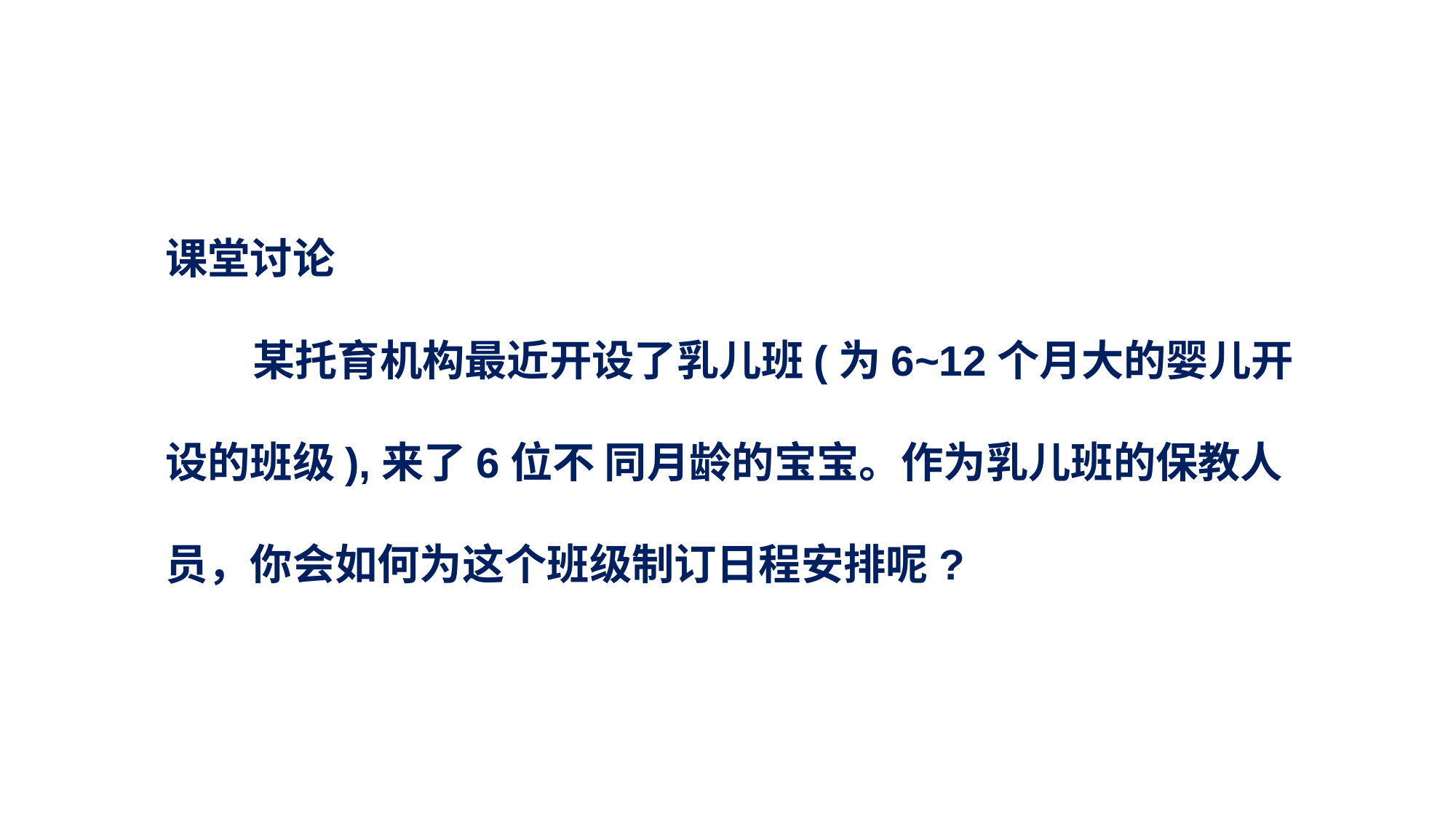

课堂讨论
        某托育机构最近开设了乳儿班(为6~12个月大的婴儿开设的班级),来了6位不 同月龄的宝宝。作为乳儿班的保教人员，你会如何为这个班级制订日程安排呢?